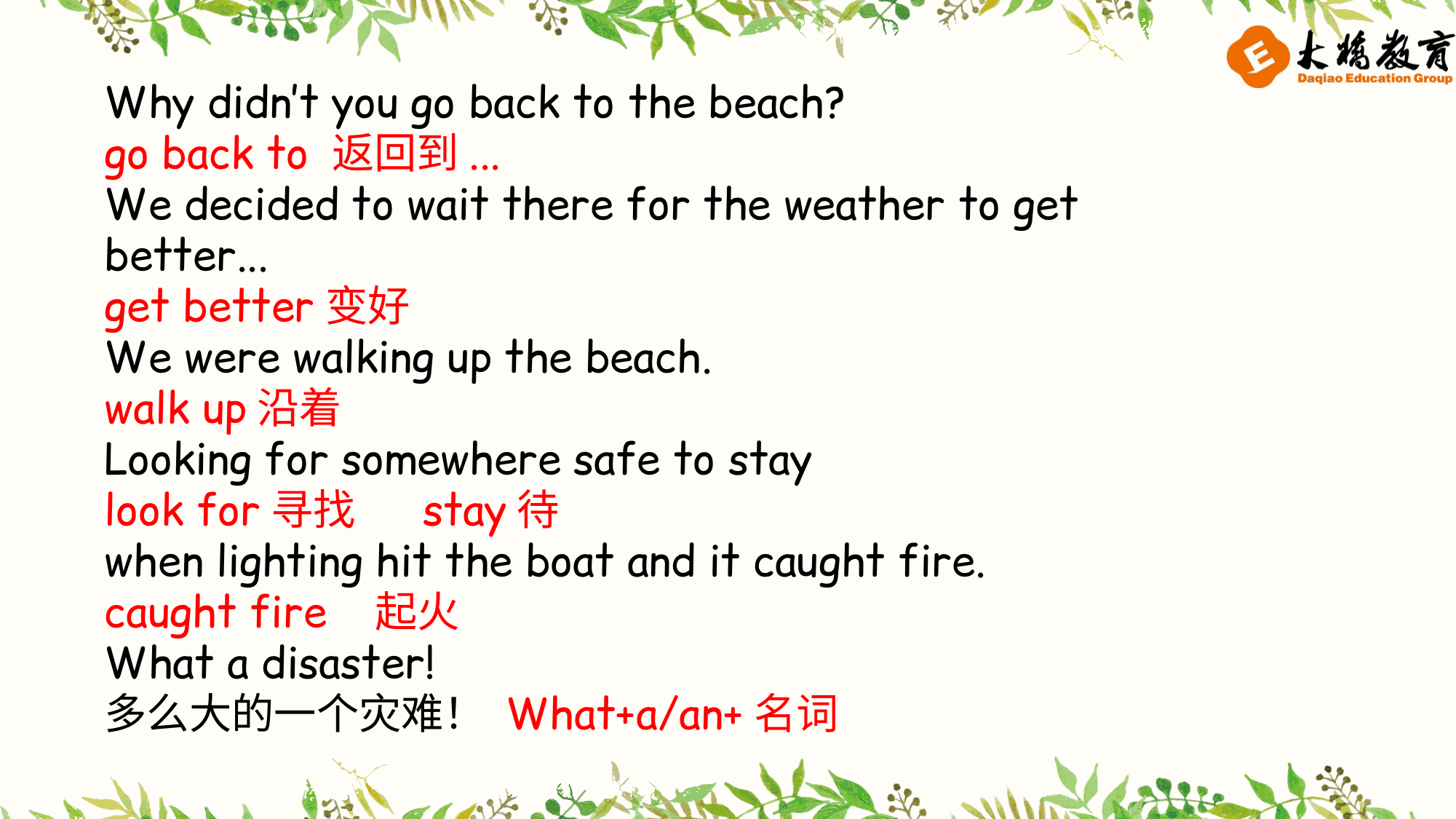

Why didn’t you go back to the beach?
go back to 返回到...
We decided to wait there for the weather to get better...
get better变好
We were walking up the beach.
walk up沿着
Looking for somewhere safe to stay
look for寻找      stay待
when lighting hit the boat and it caught fire.
caught fire   起火
What a disaster!
多么大的一个灾难！ What+a/an+名词